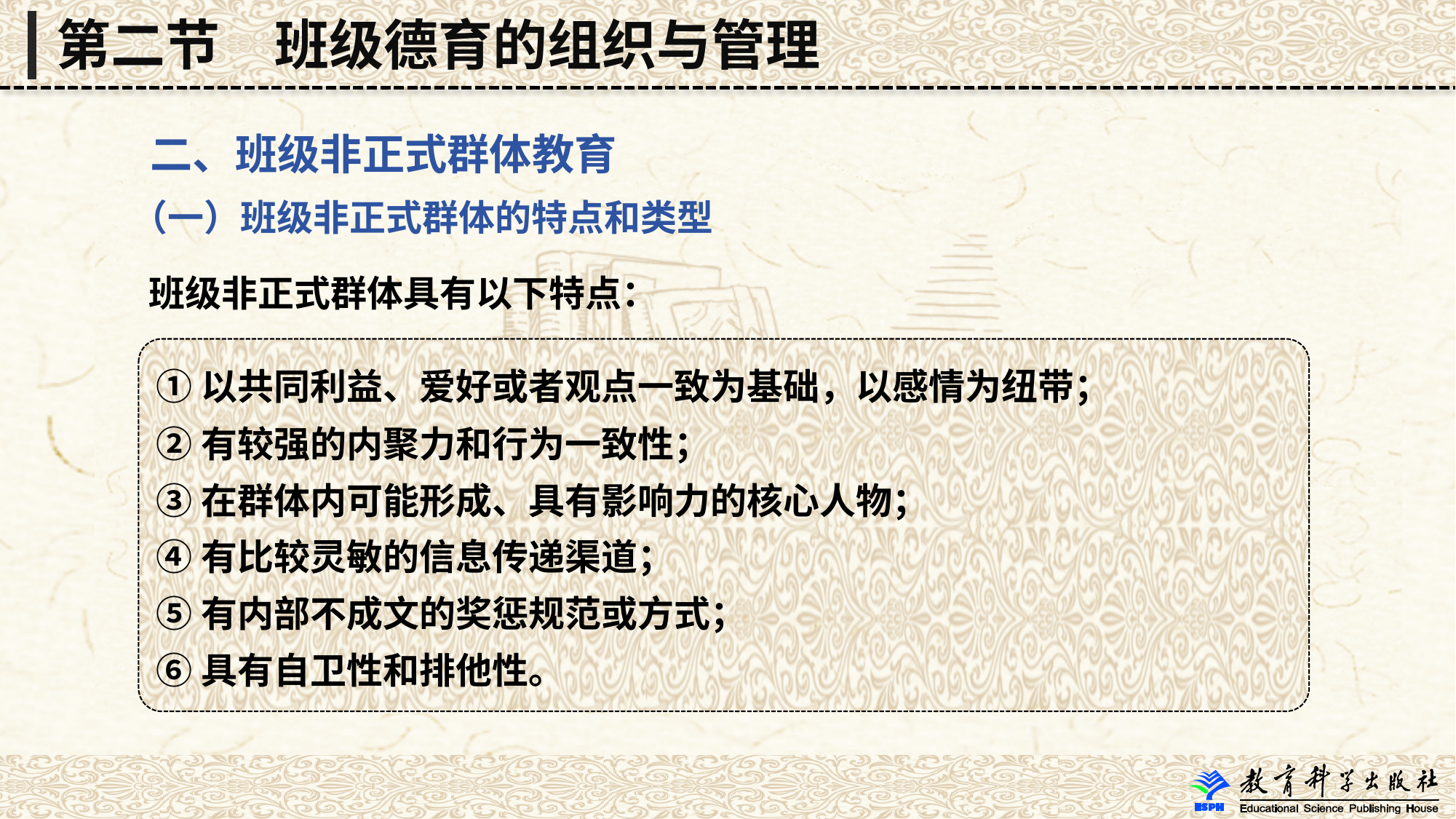

第二节　班级德育的组织与管理
      二、班级非正式群体教育
    （一）班级非正式群体的特点和类型

       班级非正式群体具有以下特点：
①以共同利益、爱好或者观点一致为基础，以感情为纽带；
②有较强的内聚力和行为一致性；
③在群体内可能形成、具有影响力的核心人物；
④有比较灵敏的信息传递渠道；
⑤有内部不成文的奖惩规范或方式；
⑥具有自卫性和排他性。